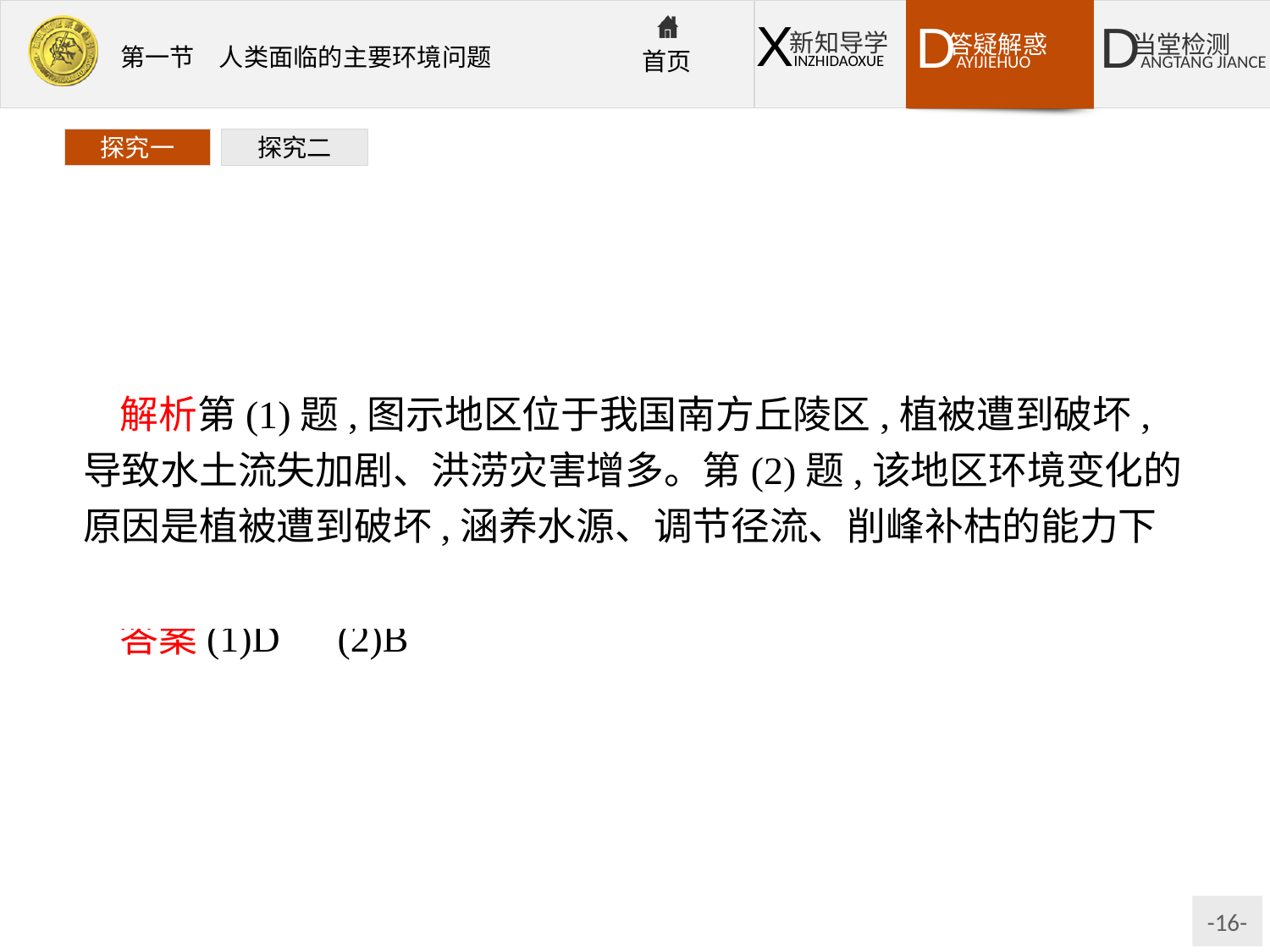

探究一
探究二
解析第(1)题,图示地区位于我国南方丘陵区,植被遭到破坏,导致水土流失加剧、洪涝灾害增多。第(2)题,该地区环境变化的原因是植被遭到破坏,涵养水源、调节径流、削峰补枯的能力下降。
答案(1)D　(2)B